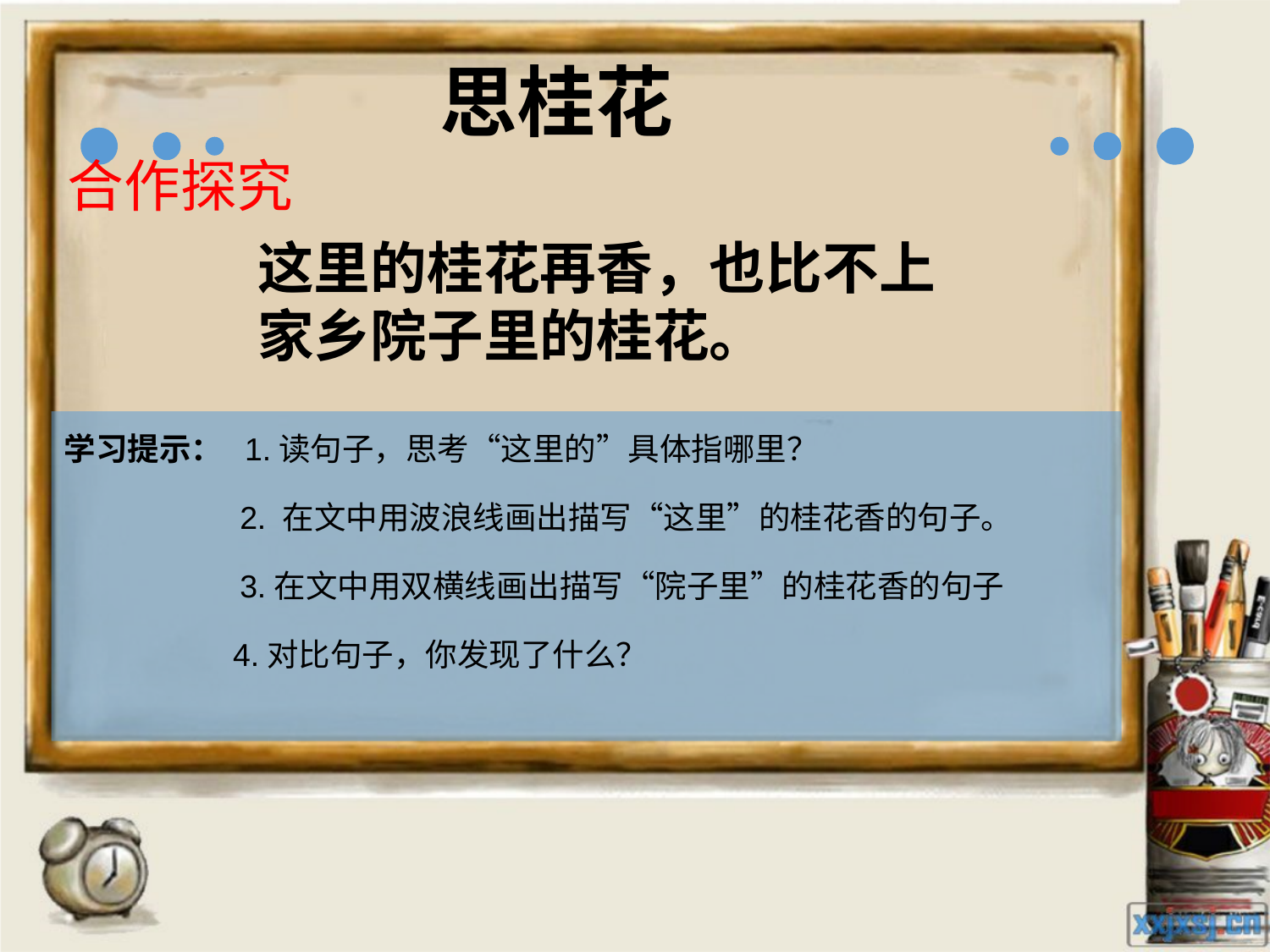

思桂花
合作探究
这里的桂花再香，也比不上家乡院子里的桂花。
学习提示：  1.读句子，思考“这里的”具体指哪里？
         2. 在文中用波浪线画出描写“这里”的桂花香的句子。
        3.在文中用双横线画出描写“院子里”的桂花香的句子
                   4.对比句子，你发现了什么？